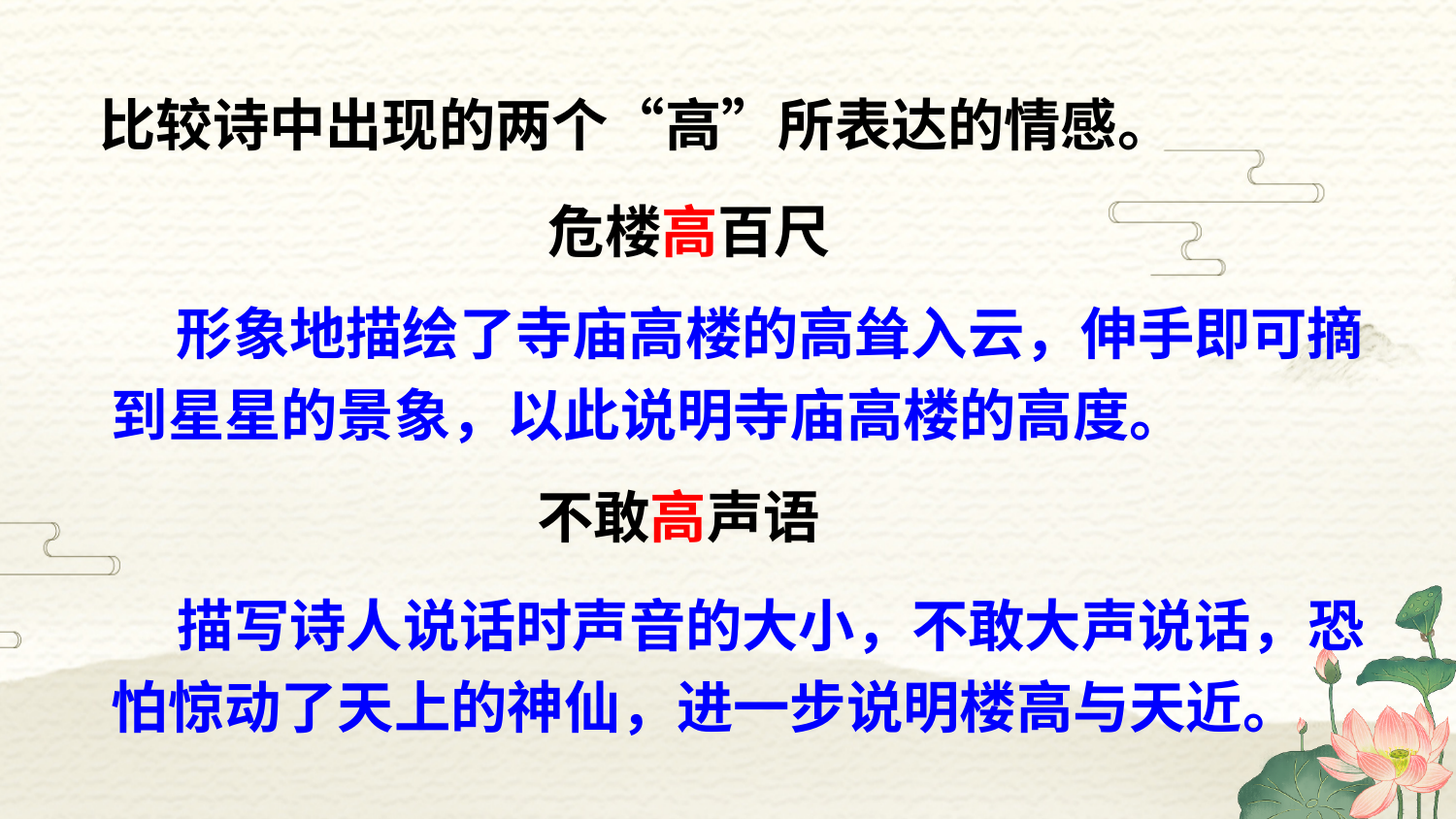

比较诗中出现的两个“高”所表达的情感。
危楼高百尺
    形象地描绘了寺庙高楼的高耸入云，伸手即可摘到星星的景象，以此说明寺庙高楼的高度。
不敢高声语
    描写诗人说话时声音的大小，不敢大声说话，恐怕惊动了天上的神仙，进一步说明楼高与天近。